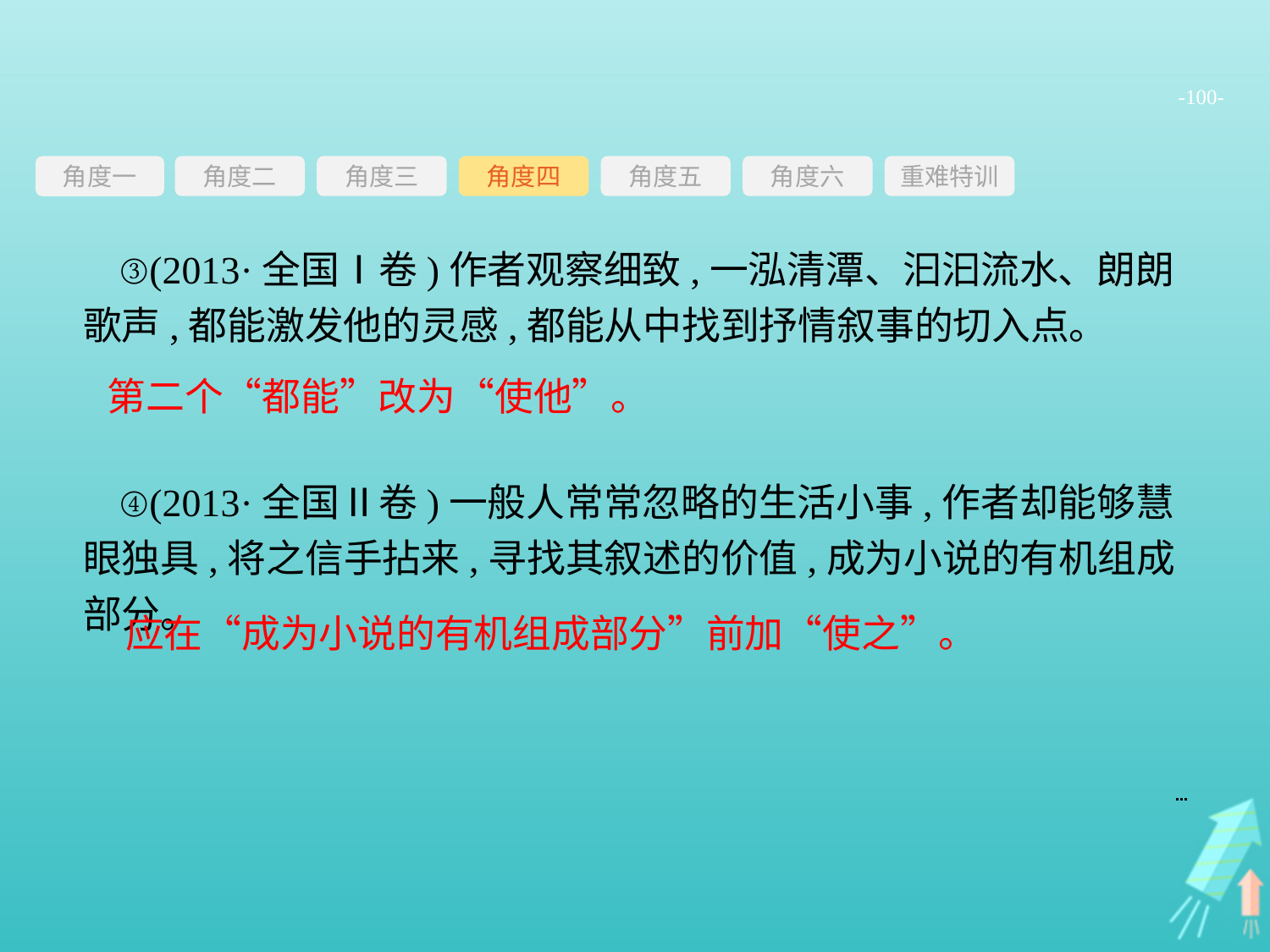

-100-
角度三
角度四
角度五
角度六
重难特训
角度二
角度一
③(2013·全国Ⅰ卷)作者观察细致,一泓清潭、汩汩流水、朗朗歌声,都能激发他的灵感,都能从中找到抒情叙事的切入点。
第二个“都能”改为“使他”。
④(2013·全国Ⅱ卷)一般人常常忽略的生活小事,作者却能够慧眼独具,将之信手拈来,寻找其叙述的价值,成为小说的有机组成部分。

应在“成为小说的有机组成部分”前加“使之”。